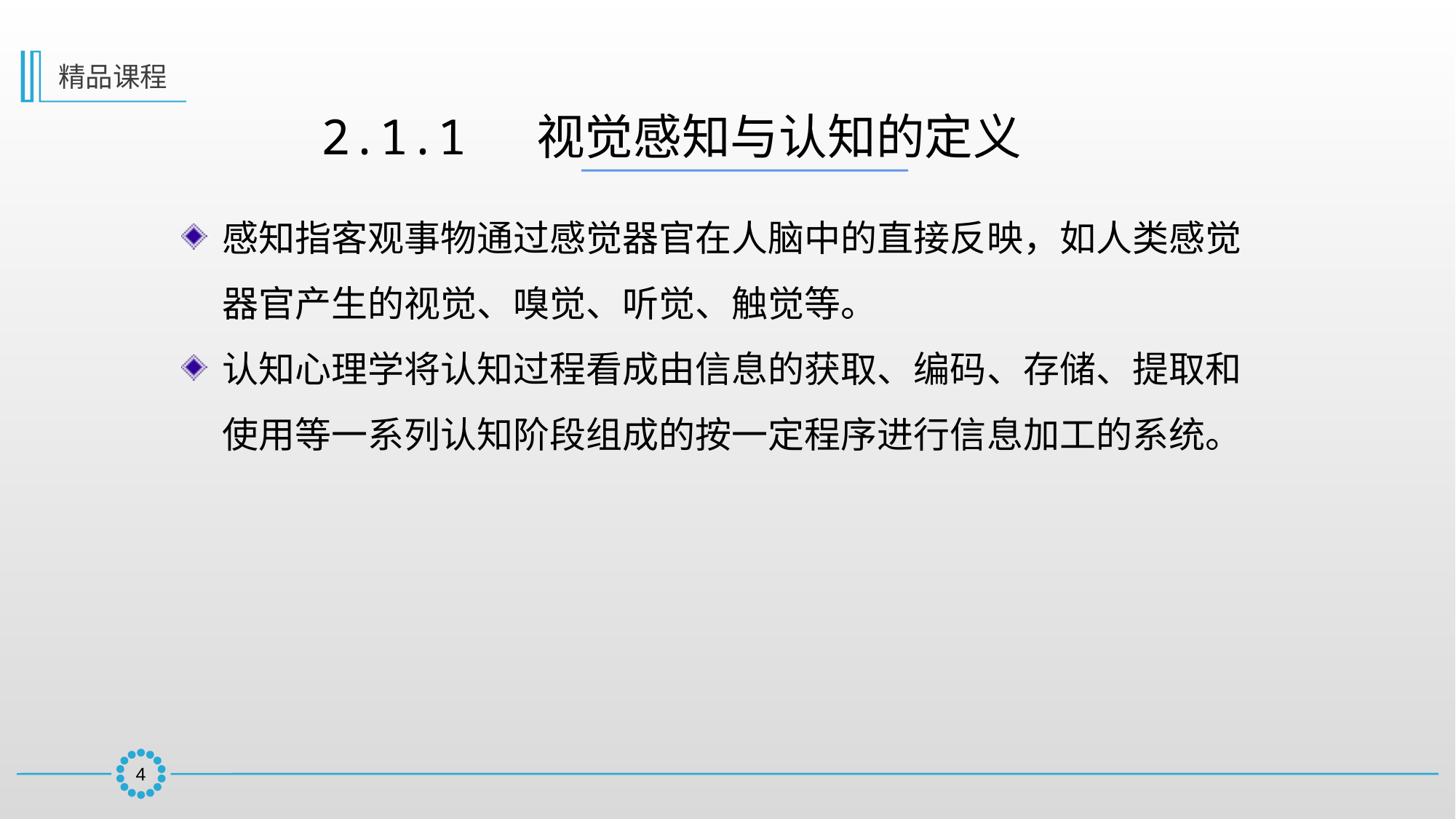

精品课程
2.1.1  视觉感知与认知的定义

感知指客观事物通过感觉器官在人脑中的直接反映，如人类感觉器官产生的视觉、嗅觉、听觉、触觉等。
认知心理学将认知过程看成由信息的获取、编码、存储、提取和使用等一系列认知阶段组成的按一定程序进行信息加工的系统。

4